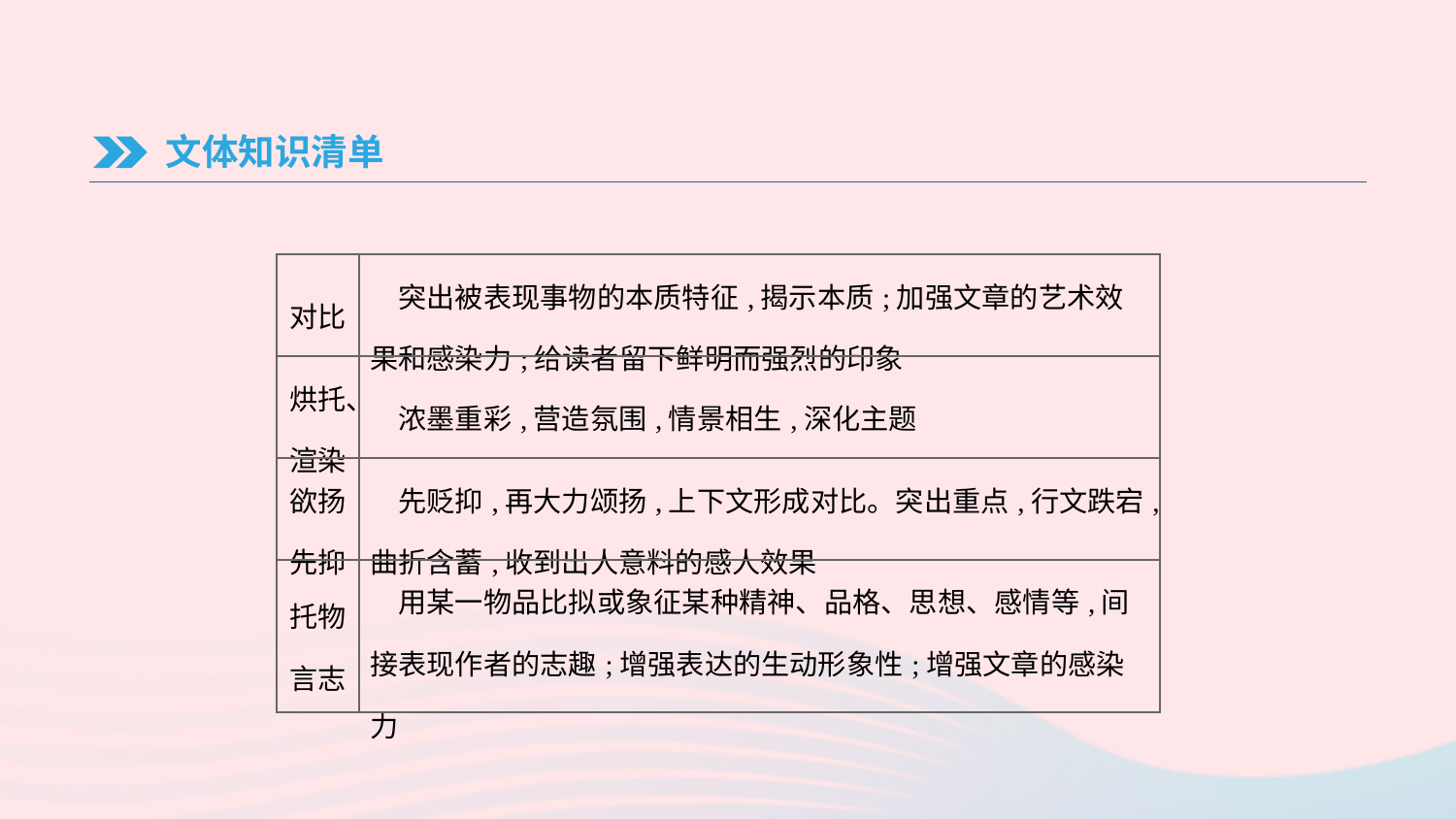

文体知识清单

| 对比 | 突出被表现事物的本质特征,揭示本质;加强文章的艺术效果和感染力;给读者留下鲜明而强烈的印象 |
| --- | --- |
| 烘托、渲染 | 浓墨重彩,营造氛围,情景相生,深化主题 |
| 欲扬先抑 | 先贬抑,再大力颂扬,上下文形成对比。突出重点,行文跌宕,曲折含蓄,收到出人意料的感人效果 |
| 托物言志 | 用某一物品比拟或象征某种精神、品格、思想、感情等,间接表现作者的志趣;增强表达的生动形象性;增强文章的感染力 |